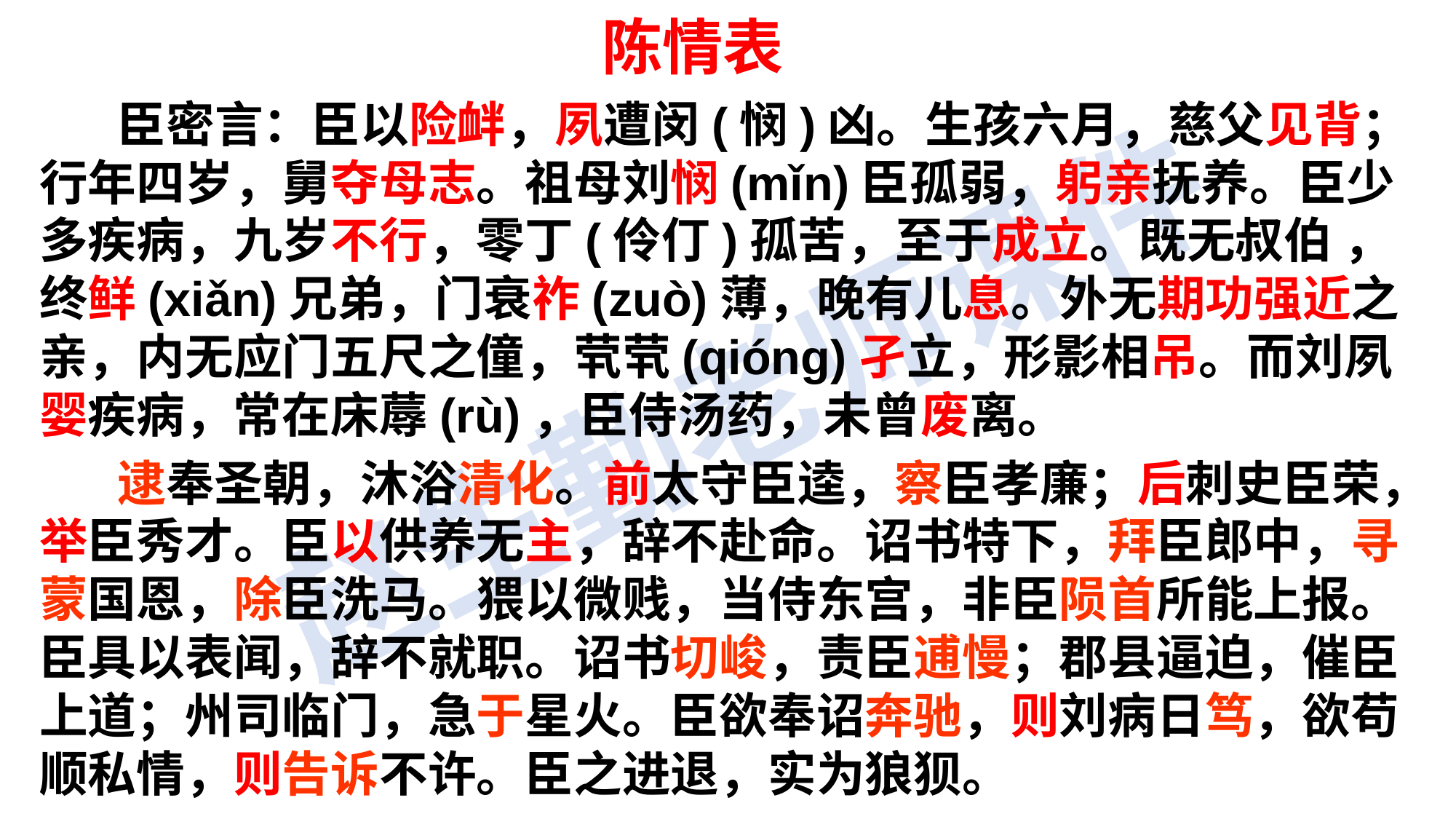

陈情表
      臣密言：臣以险衅，夙遭闵(悯)凶。生孩六月，慈父见背；行年四岁，舅夺母志。祖母刘悯(mǐn)臣孤弱，躬亲抚养。臣少多疾病，九岁不行，零丁(伶仃)孤苦，至于成立。既无叔伯 ，终鲜(xiǎn)兄弟，门衰祚(zuò)薄，晚有儿息。外无期功强近之亲，内无应门五尺之僮，茕茕(qióng)孑立，形影相吊。而刘夙婴疾病，常在床蓐(rù)，臣侍汤药，未曾废离。
      逮奉圣朝，沐浴清化。前太守臣逵，察臣孝廉；后刺史臣荣，举臣秀才。臣以供养无主，辞不赴命。诏书特下，拜臣郎中，寻蒙国恩，除臣洗马。猥以微贱，当侍东宫，非臣陨首所能上报。臣具以表闻，辞不就职。诏书切峻，责臣逋慢；郡县逼迫，催臣上道；州司临门，急于星火。臣欲奉诏奔驰，则刘病日笃，欲苟顺私情，则告诉不许。臣之进退，实为狼狈。